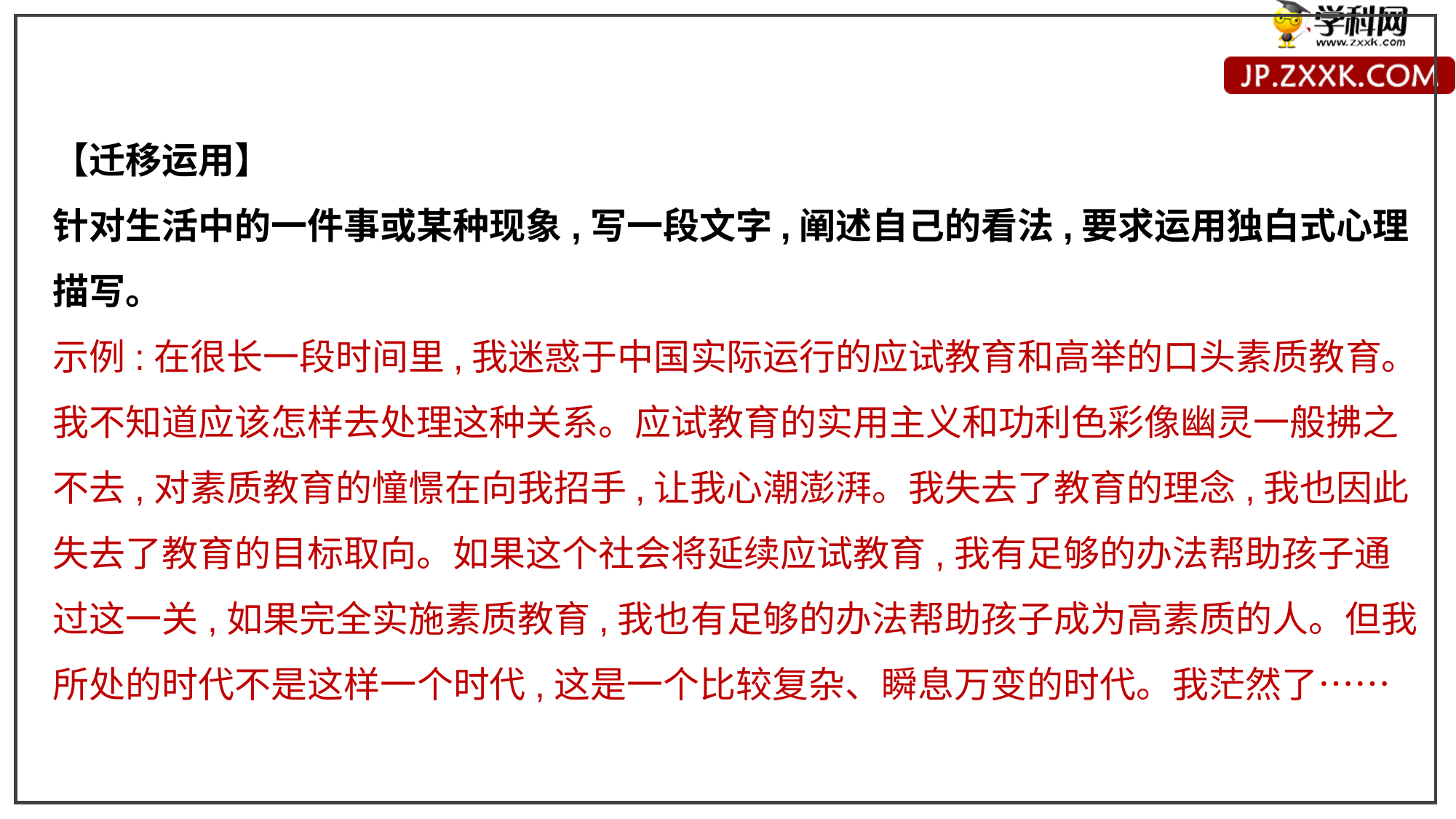

【迁移运用】
针对生活中的一件事或某种现象,写一段文字,阐述自己的看法,要求运用独白式心理描写。
示例:在很长一段时间里,我迷惑于中国实际运行的应试教育和高举的口头素质教育。我不知道应该怎样去处理这种关系。应试教育的实用主义和功利色彩像幽灵一般拂之不去,对素质教育的憧憬在向我招手,让我心潮澎湃。我失去了教育的理念,我也因此失去了教育的目标取向。如果这个社会将延续应试教育,我有足够的办法帮助孩子通过这一关,如果完全实施素质教育,我也有足够的办法帮助孩子成为高素质的人。但我所处的时代不是这样一个时代,这是一个比较复杂、瞬息万变的时代。我茫然了……